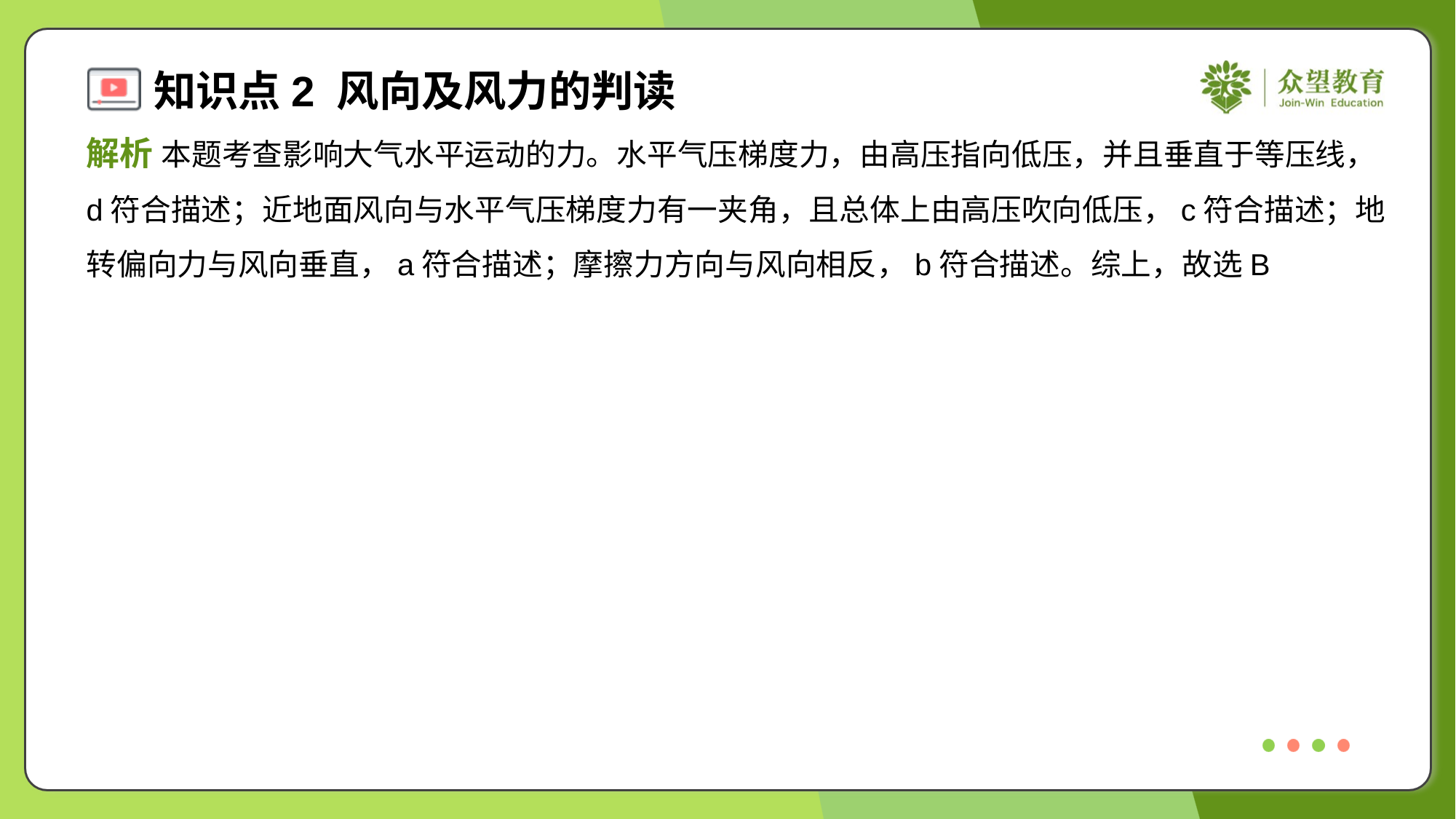

解析 本题考查影响大气水平运动的力。水平气压梯度力，由高压指向低压，并且垂直于等压线，
d符合描述；近地面风向与水平气压梯度力有一夹角，且总体上由高压吹向低压，c符合描述；地
转偏向力与风向垂直，a符合描述；摩擦力方向与风向相反，b符合描述。综上，故选B